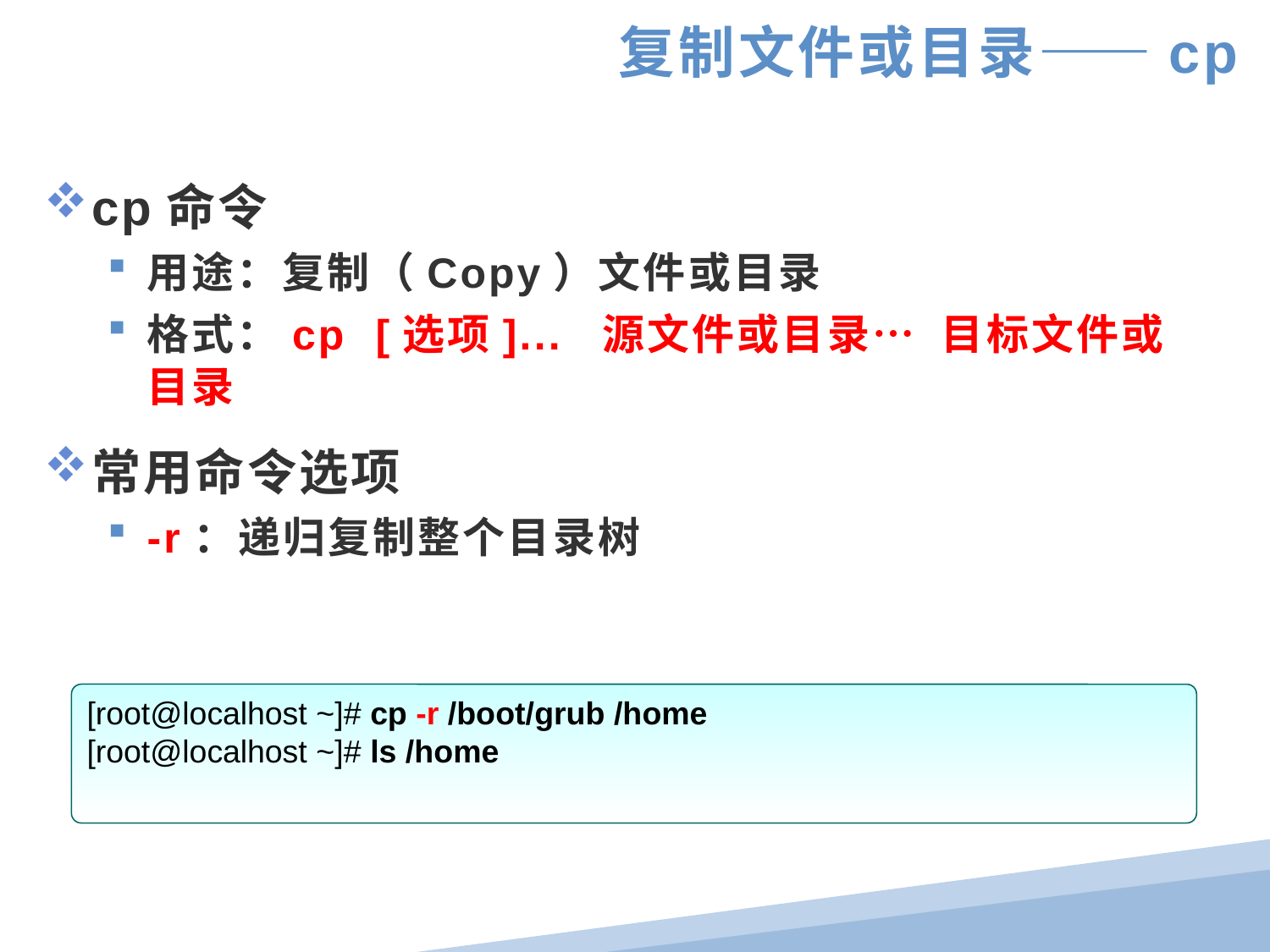

复制文件或目录——cp
cp命令
用途：复制（Copy）文件或目录
格式：cp  [选项]...  源文件或目录…  目标文件或目录
常用命令选项
-r：递归复制整个目录树

[root@localhost ~]# cp -r /boot/grub /home
[root@localhost ~]# ls /home